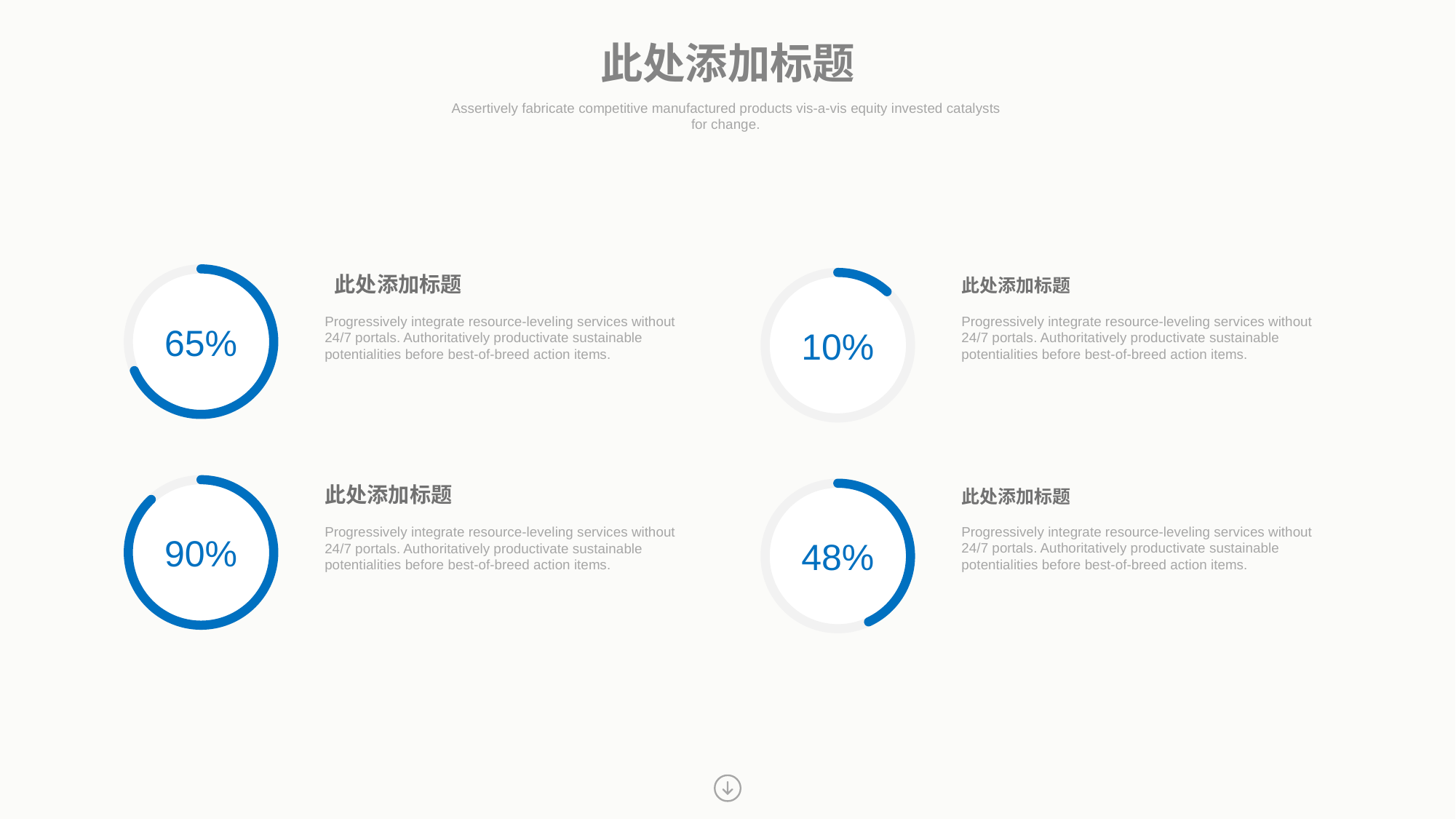

此处添加标题
Assertively fabricate competitive manufactured products vis-a-vis equity invested catalysts
for change.
 此处添加标题

Progressively integrate resource-leveling services without 24/7 portals. Authoritatively productivate sustainable potentialities before best-of-breed action items.
65%

此处添加标题

Progressively integrate resource-leveling services without 24/7 portals. Authoritatively productivate sustainable potentialities before best-of-breed action items.
10%

此处添加标题

Progressively integrate resource-leveling services without 24/7 portals. Authoritatively productivate sustainable potentialities before best-of-breed action items.
90%

此处添加标题

Progressively integrate resource-leveling services without 24/7 portals. Authoritatively productivate sustainable potentialities before best-of-breed action items.
48%